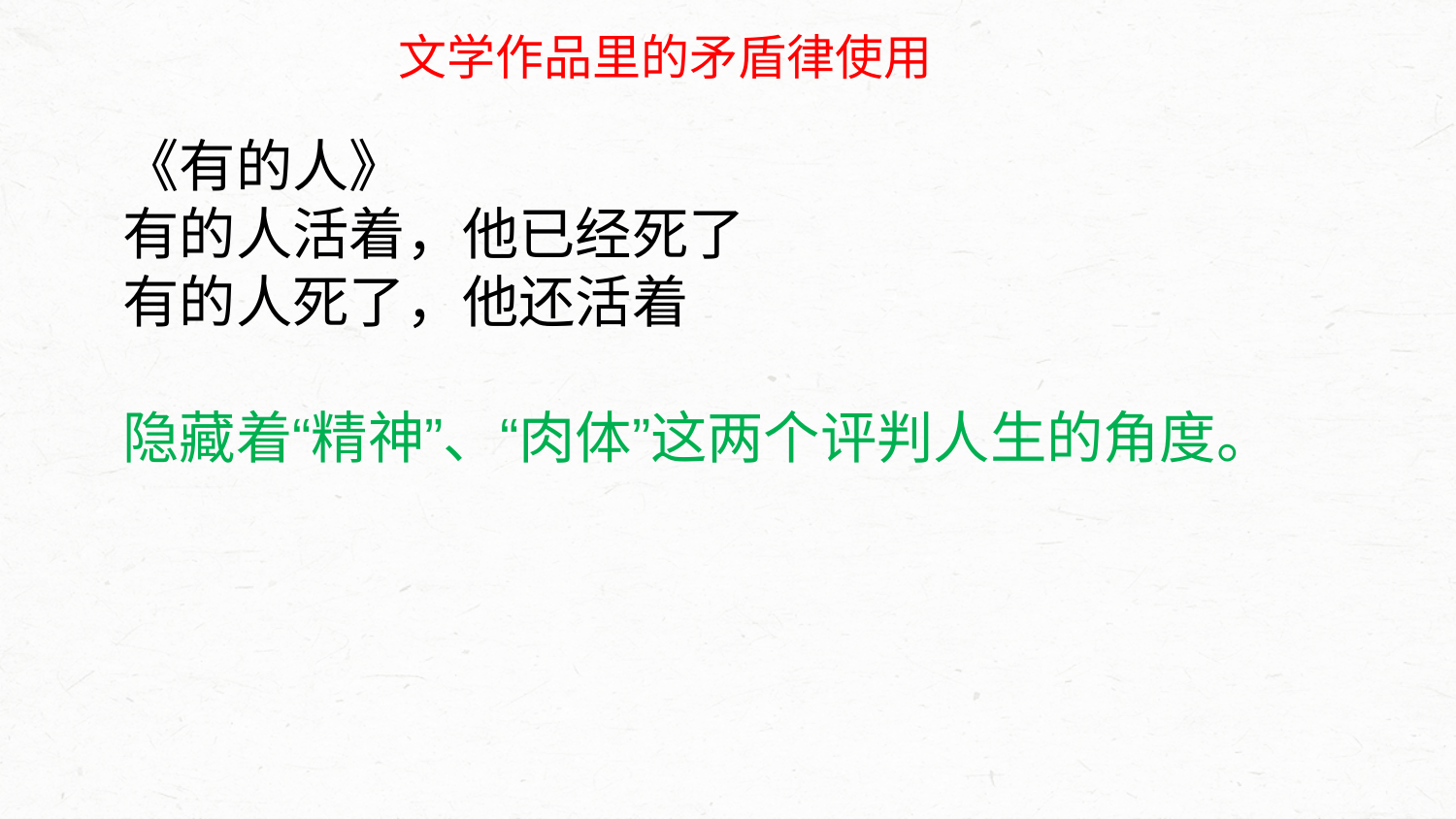

文学作品里的矛盾律使用
《有的人》
有的人活着，他已经死了
有的人死了，他还活着

隐藏着“精神”、“肉体”这两个评判人生的角度。